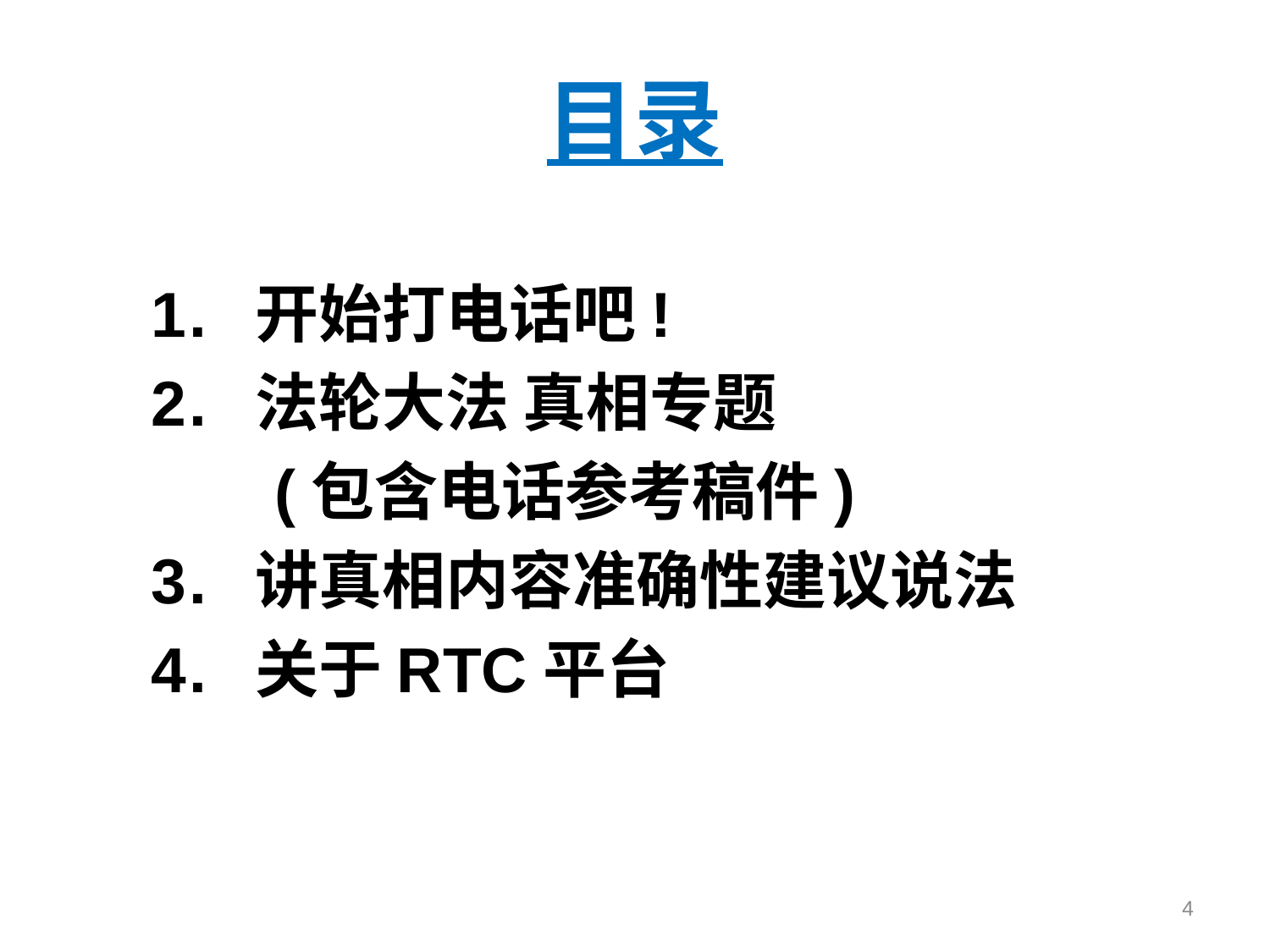

# 目录
开始打电话吧!
法轮大法 真相专题
       (包含电话参考稿件)
讲真相内容准确性建议说法
关于RTC平台
4